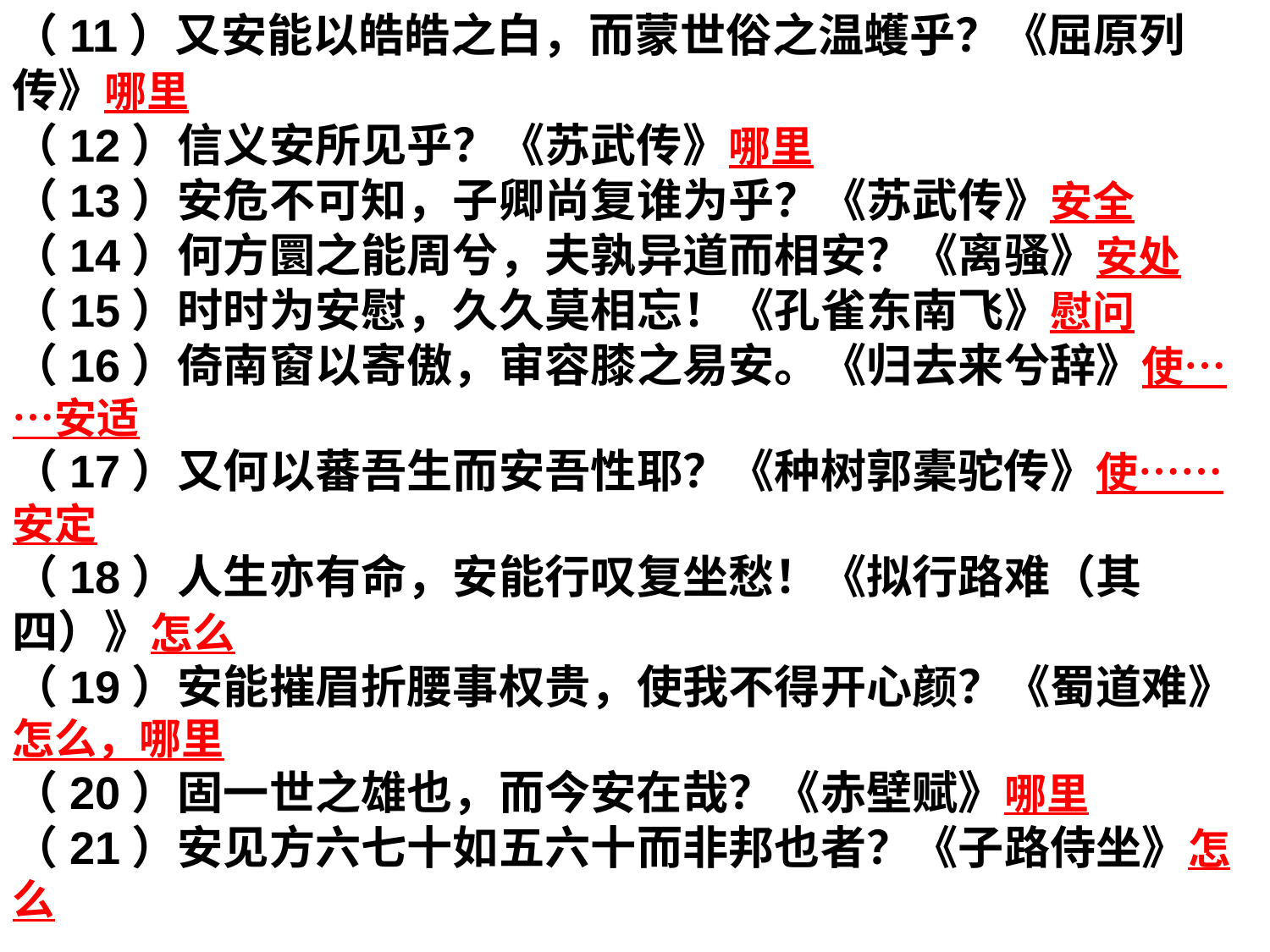

（11）又安能以皓皓之白，而蒙世俗之温蠖乎？《屈原列传》哪里
（12）信义安所见乎？《苏武传》哪里
（13）安危不可知，子卿尚复谁为乎？《苏武传》安全
（14）何方圜之能周兮，夫孰异道而相安？《离骚》安处
（15）时时为安慰，久久莫相忘！《孔雀东南飞》慰问
（16）倚南窗以寄傲，审容膝之易安。《归去来兮辞》使……安适
（17）又何以蕃吾生而安吾性耶？《种树郭橐驼传》使……安定
（18）人生亦有命，安能行叹复坐愁！《拟行路难（其四）》怎么
（19）安能摧眉折腰事权贵，使我不得开心颜？《蜀道难》怎么，哪里
（20）固一世之雄也，而今安在哉？《赤壁赋》哪里
（21）安见方六七十如五六十而非邦也者？《子路侍坐》怎么